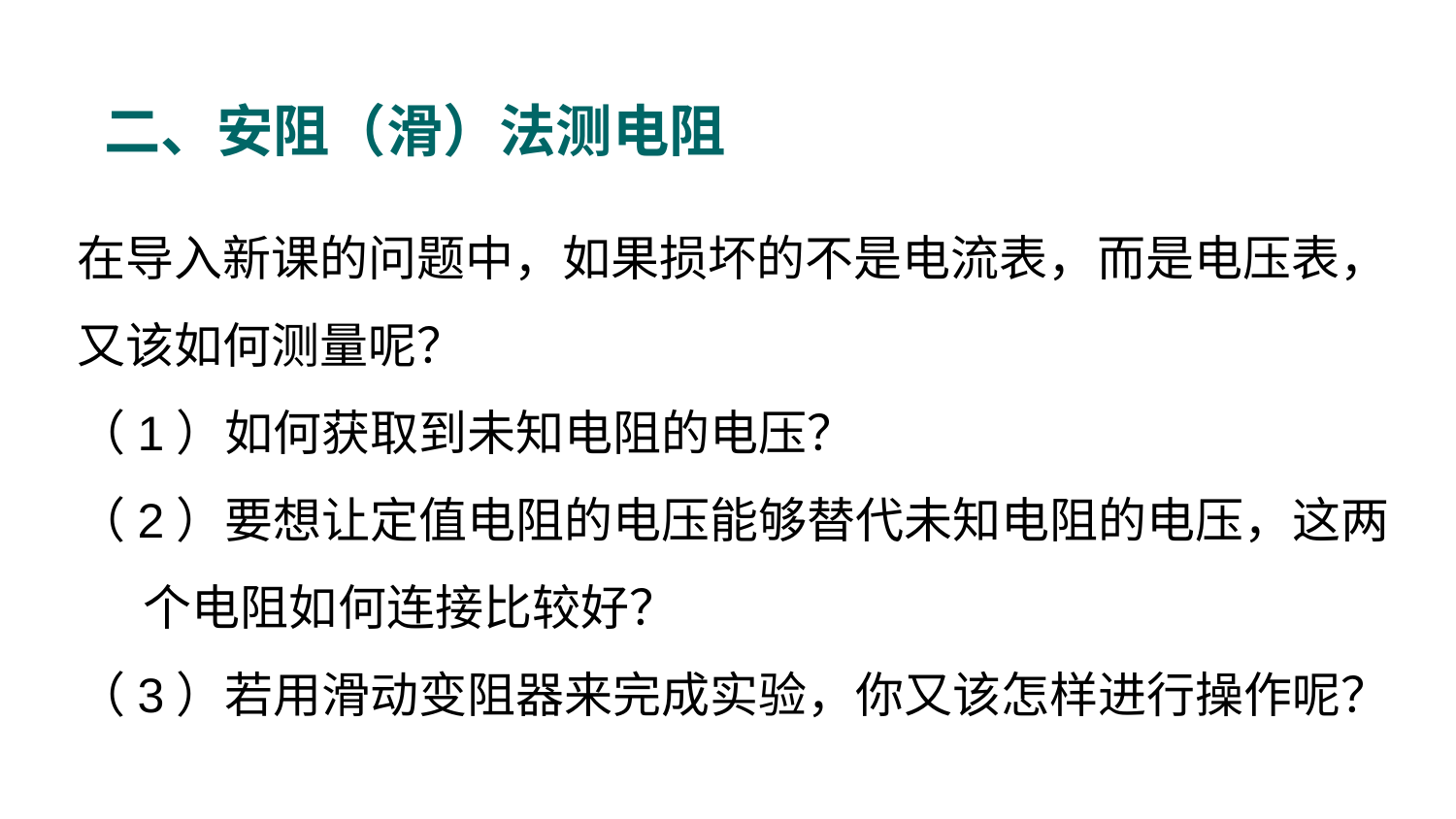

二、安阻（滑）法测电阻
在导入新课的问题中，如果损坏的不是电流表，而是电压表，又该如何测量呢？
（1）如何获取到未知电阻的电压？
（2）要想让定值电阻的电压能够替代未知电阻的电压，这两
     个电阻如何连接比较好？
（3）若用滑动变阻器来完成实验，你又该怎样进行操作呢？